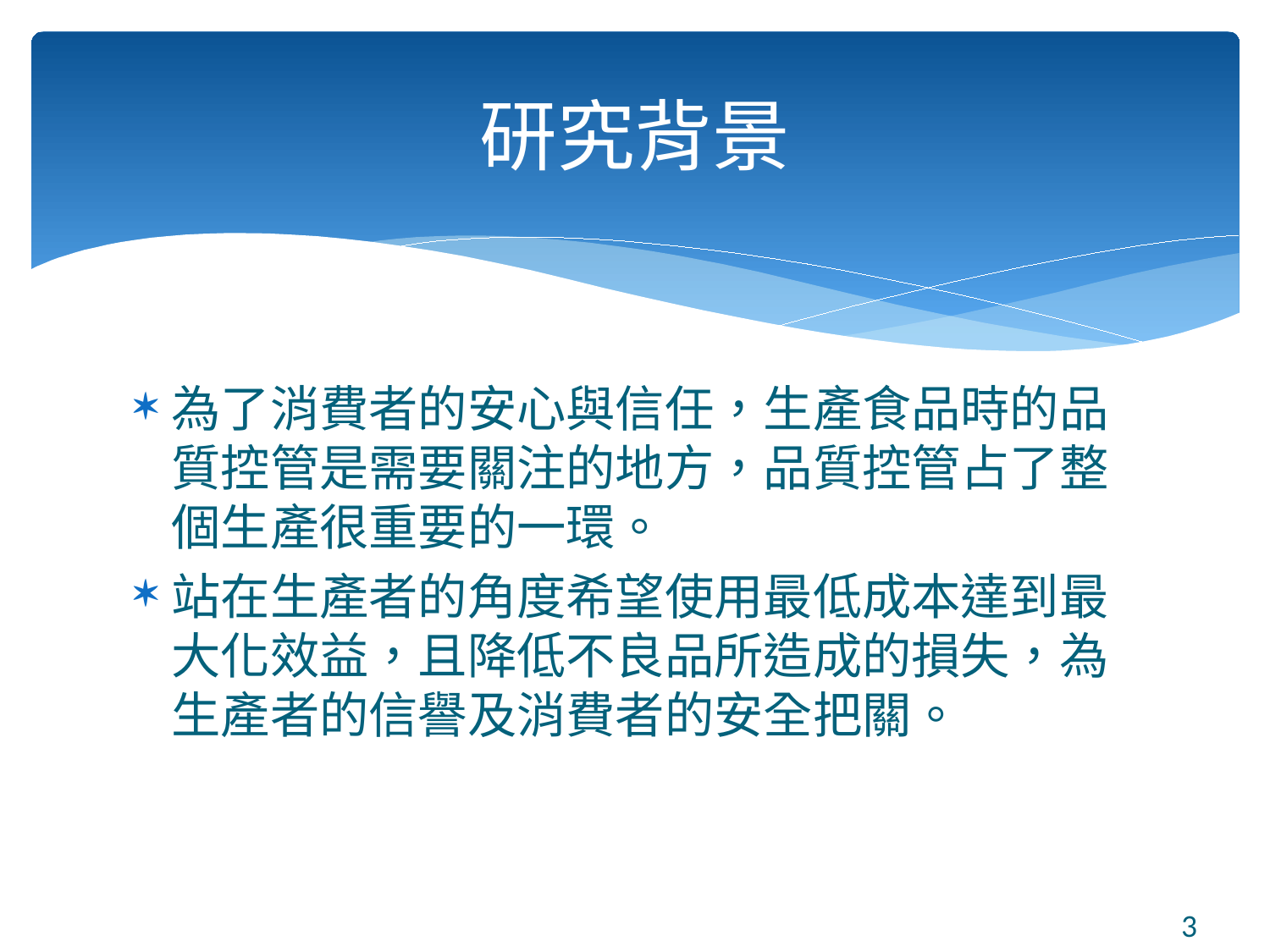

# 研究背景
為了消費者的安心與信任，生產食品時的品質控管是需要關注的地方，品質控管占了整個生產很重要的一環。
站在生產者的角度希望使用最低成本達到最大化效益，且降低不良品所造成的損失，為生產者的信譽及消費者的安全把關。

3